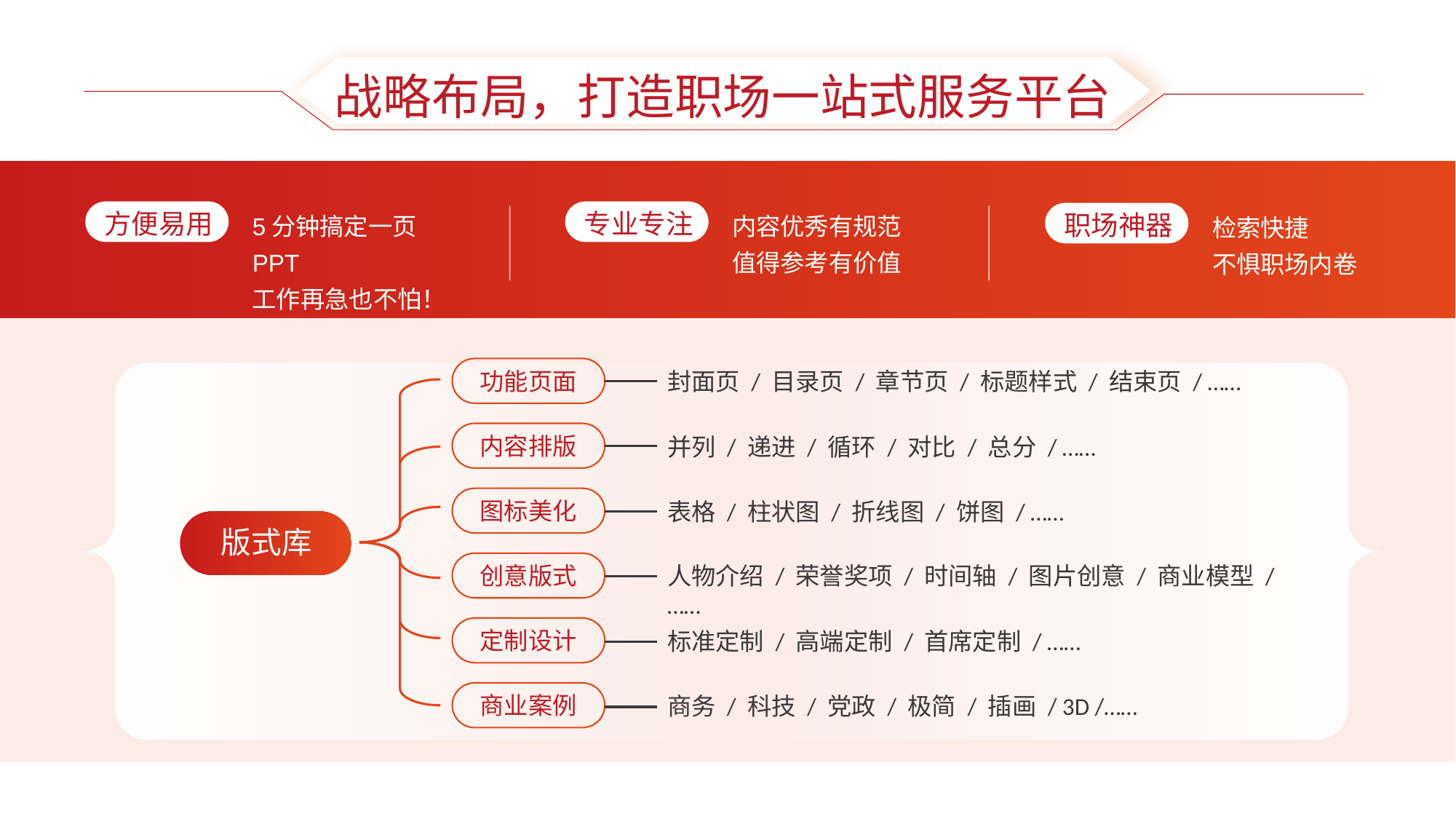

战略布局，打造职场一站式服务平台

5分钟搞定一页PPT
工作再急也不怕！

方便易用
内容优秀有规范
值得参考有价值

专业专注
检索快捷
不惧职场内卷

职场神器

功能页面
封面页 / 目录页 / 章节页 / 标题样式 / 结束页 / ……

内容排版
并列 / 递进 / 循环 / 对比 / 总分 / ……

图标美化
表格 / 柱状图 / 折线图 / 饼图 / ……

版式库

创意版式
人物介绍 / 荣誉奖项 / 时间轴 / 图片创意 / 商业模型 / ……

定制设计
标准定制 / 高端定制 / 首席定制 / ……

商业案例
商务 / 科技 / 党政 / 极简 / 插画 / 3D /……